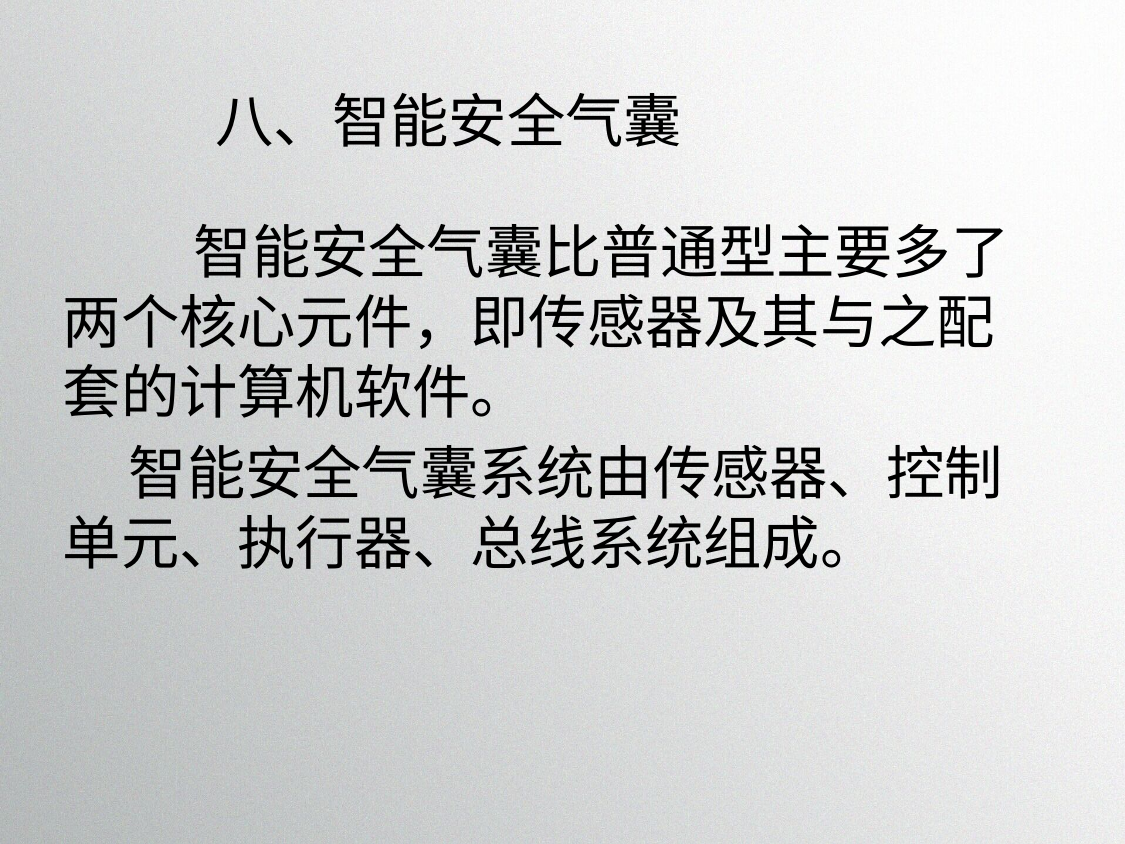

八、智能安全气囊
         智能安全气囊比普通型主要多了两个核心元件，即传感器及其与之配套的计算机软件。
    智能安全气囊系统由传感器、控制单元、执行器、总线系统组成。